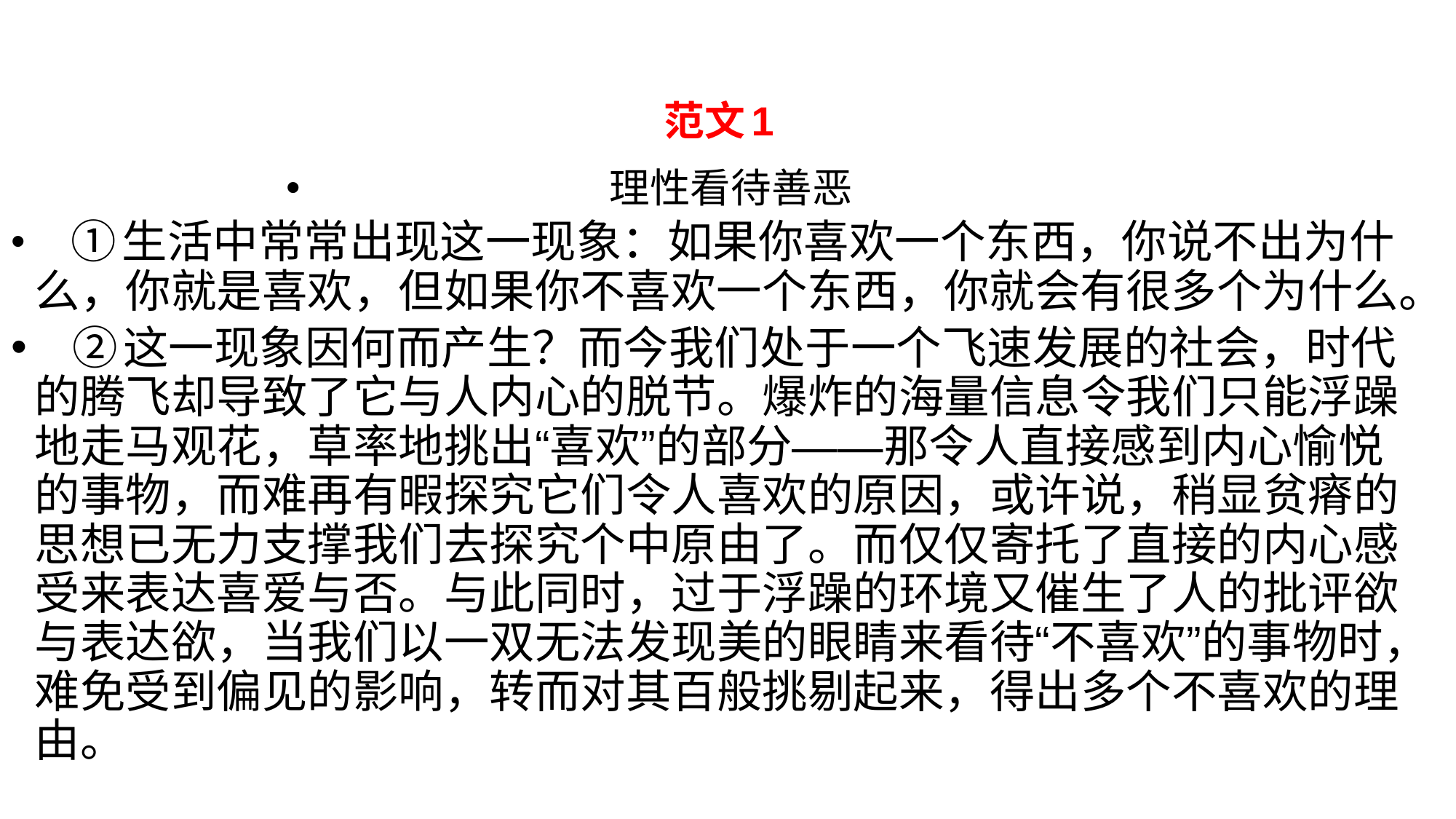

# 范文1
理性看待善恶
   ①生活中常常出现这一现象：如果你喜欢一个东西，你说不出为什么，你就是喜欢，但如果你不喜欢一个东西，你就会有很多个为什么。
   ②这一现象因何而产生？而今我们处于一个飞速发展的社会，时代的腾飞却导致了它与人内心的脱节。爆炸的海量信息令我们只能浮躁地走马观花，草率地挑出“喜欢”的部分——那令人直接感到内心愉悦的事物，而难再有暇探究它们令人喜欢的原因，或许说，稍显贫瘠的思想已无力支撑我们去探究个中原由了。而仅仅寄托了直接的内心感受来表达喜爱与否。与此同时，过于浮躁的环境又催生了人的批评欲与表达欲，当我们以一双无法发现美的眼睛来看待“不喜欢”的事物时，难免受到偏见的影响，转而对其百般挑剔起来，得出多个不喜欢的理由。